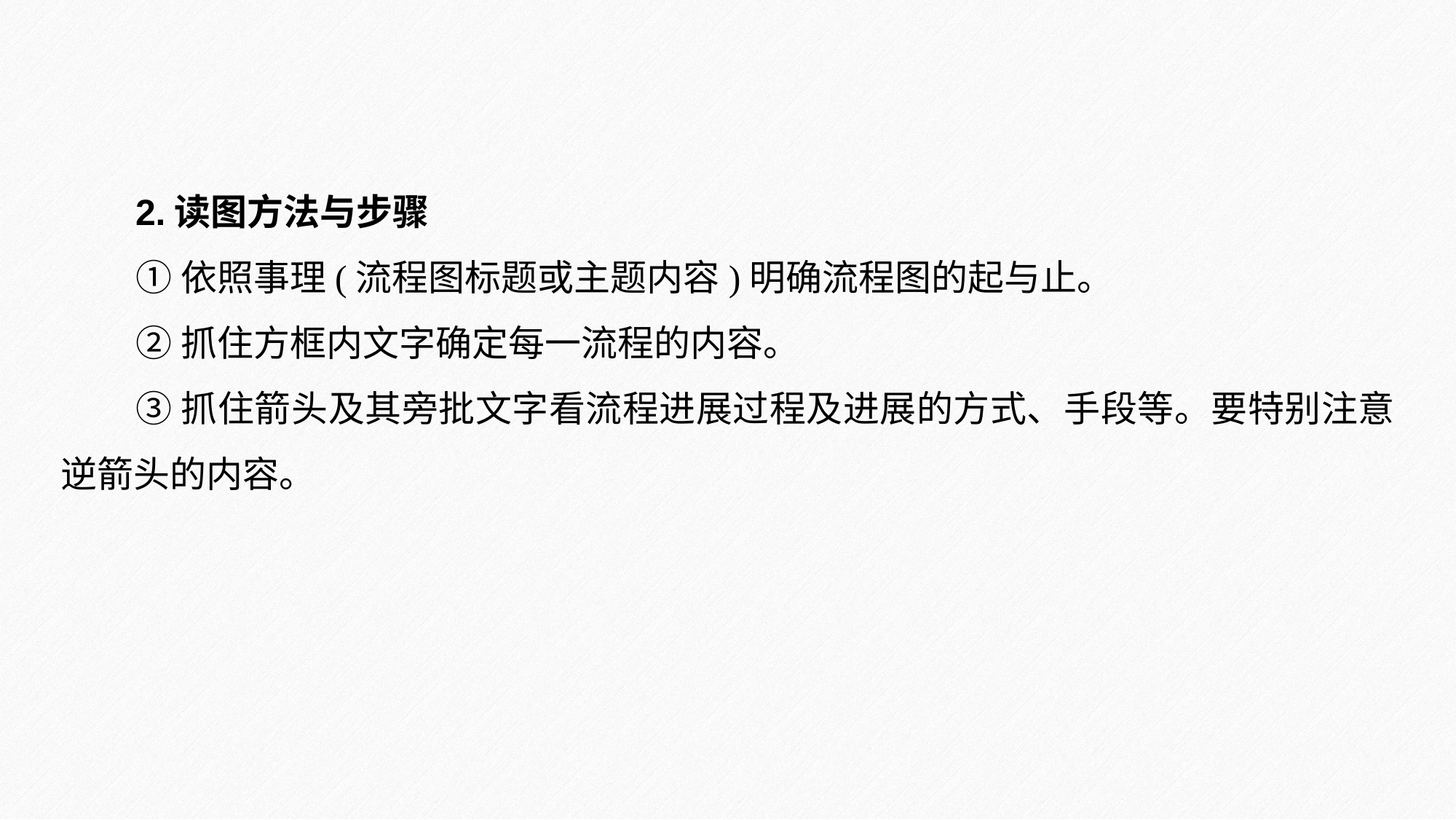

2.读图方法与步骤
①依照事理(流程图标题或主题内容)明确流程图的起与止。
②抓住方框内文字确定每一流程的内容。
③抓住箭头及其旁批文字看流程进展过程及进展的方式、手段等。要特别注意逆箭头的内容。